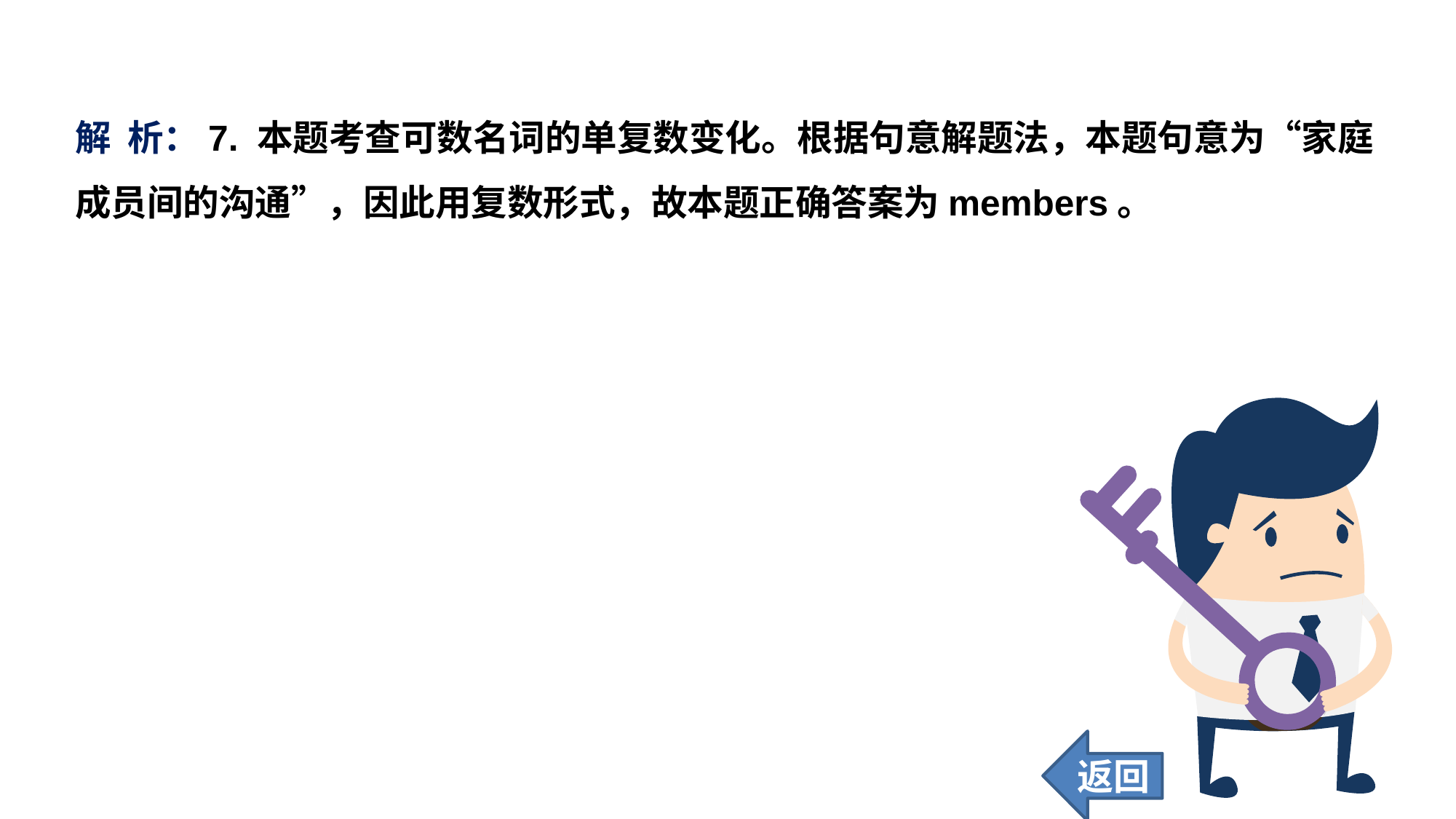

解  析：7. 本题考查可数名词的单复数变化。根据句意解题法，本题句意为“家庭成员间的沟通”，因此用复数形式，故本题正确答案为members。

返回
166